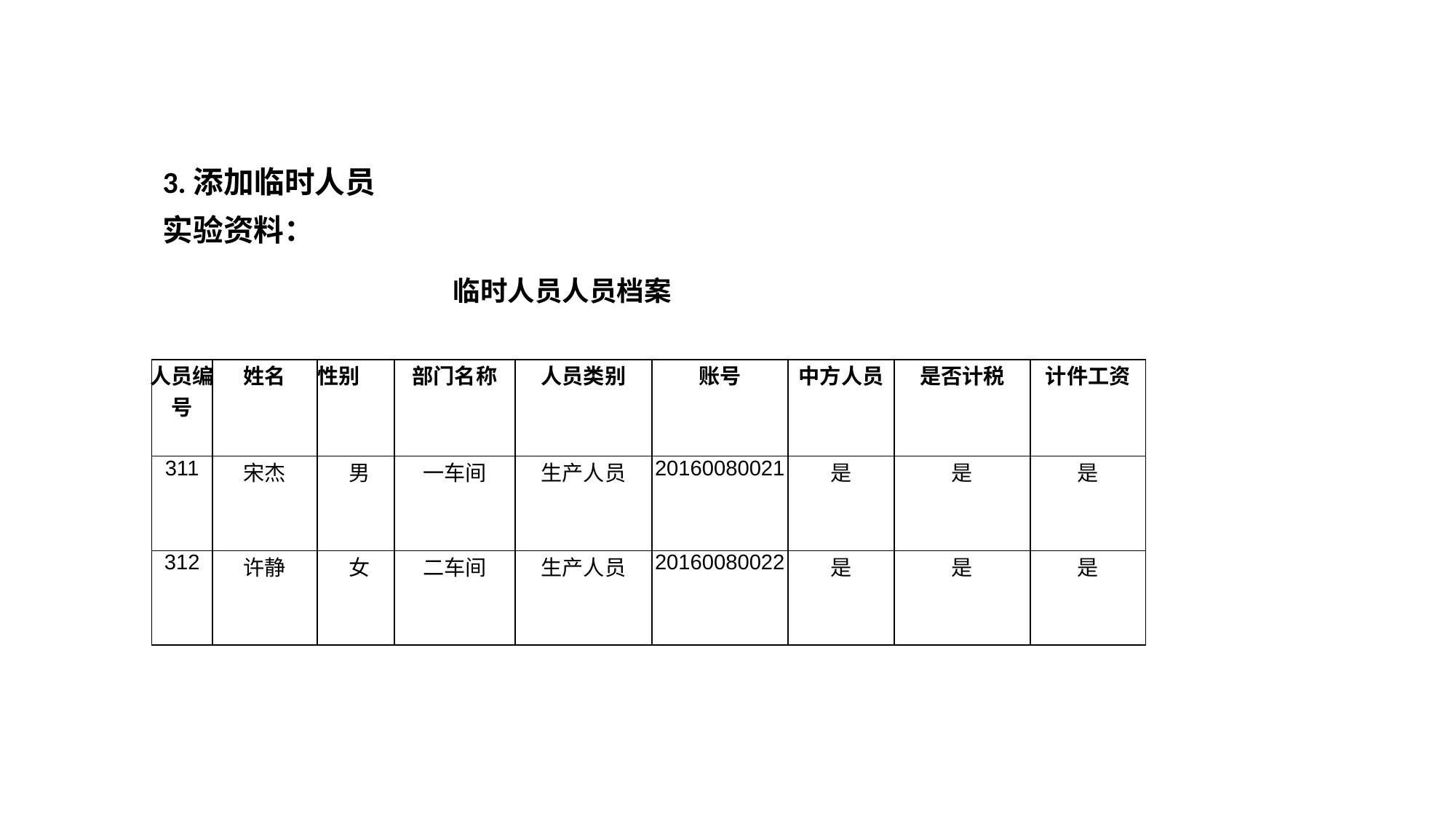

3.添加临时人员
实验资料：
临时人员人员档案
| 人员编号 | 姓名 | 性别 | 部门名称 | 人员类别 | 账号 | 中方人员 | 是否计税 | 计件工资 |
| --- | --- | --- | --- | --- | --- | --- | --- | --- |
| 311 | 宋杰 | 男 | 一车间 | 生产人员 | 20160080021 | 是 | 是 | 是 |
| 312 | 许静 | 女 | 二车间 | 生产人员 | 20160080022 | 是 | 是 | 是 |